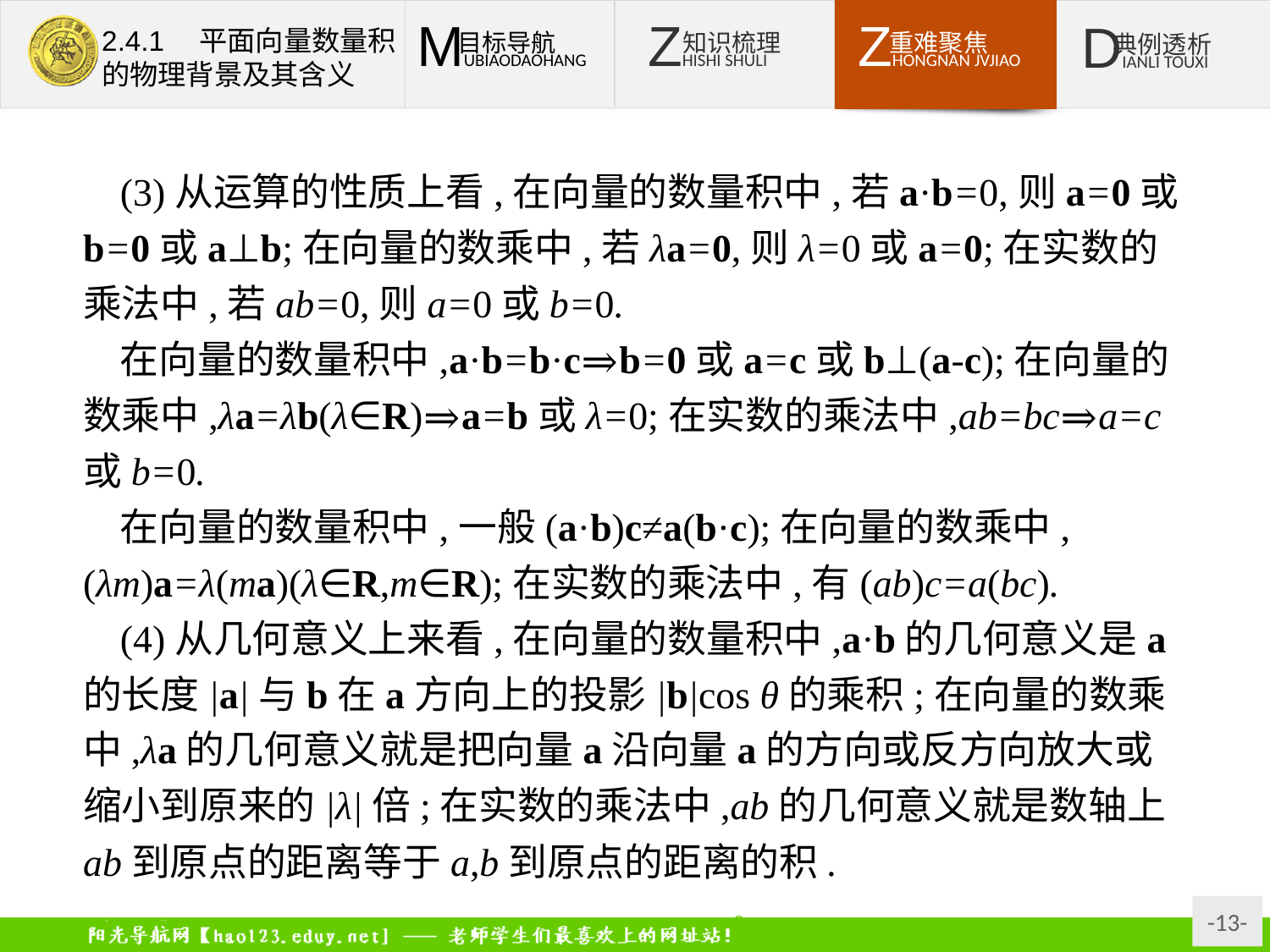

(3)从运算的性质上看,在向量的数量积中,若a·b=0,则a=0或b=0或a⊥b;在向量的数乘中,若λa=0,则λ=0或a=0;在实数的乘法中,若ab=0,则a=0或b=0.
在向量的数量积中,a·b=b·c⇒b=0或a=c或b⊥(a-c);在向量的数乘中,λa=λb(λ∈R)⇒a=b或λ=0;在实数的乘法中,ab=bc⇒a=c或b=0.
在向量的数量积中,一般(a·b)c≠a(b·c);在向量的数乘中,(λm)a=λ(ma)(λ∈R,m∈R);在实数的乘法中,有(ab)c=a(bc).
(4)从几何意义上来看,在向量的数量积中,a·b的几何意义是a的长度|a|与b在a方向上的投影|b|cos θ的乘积;在向量的数乘中,λa的几何意义就是把向量a沿向量a的方向或反方向放大或缩小到原来的|λ|倍;在实数的乘法中,ab的几何意义就是数轴上ab到原点的距离等于a,b到原点的距离的积.